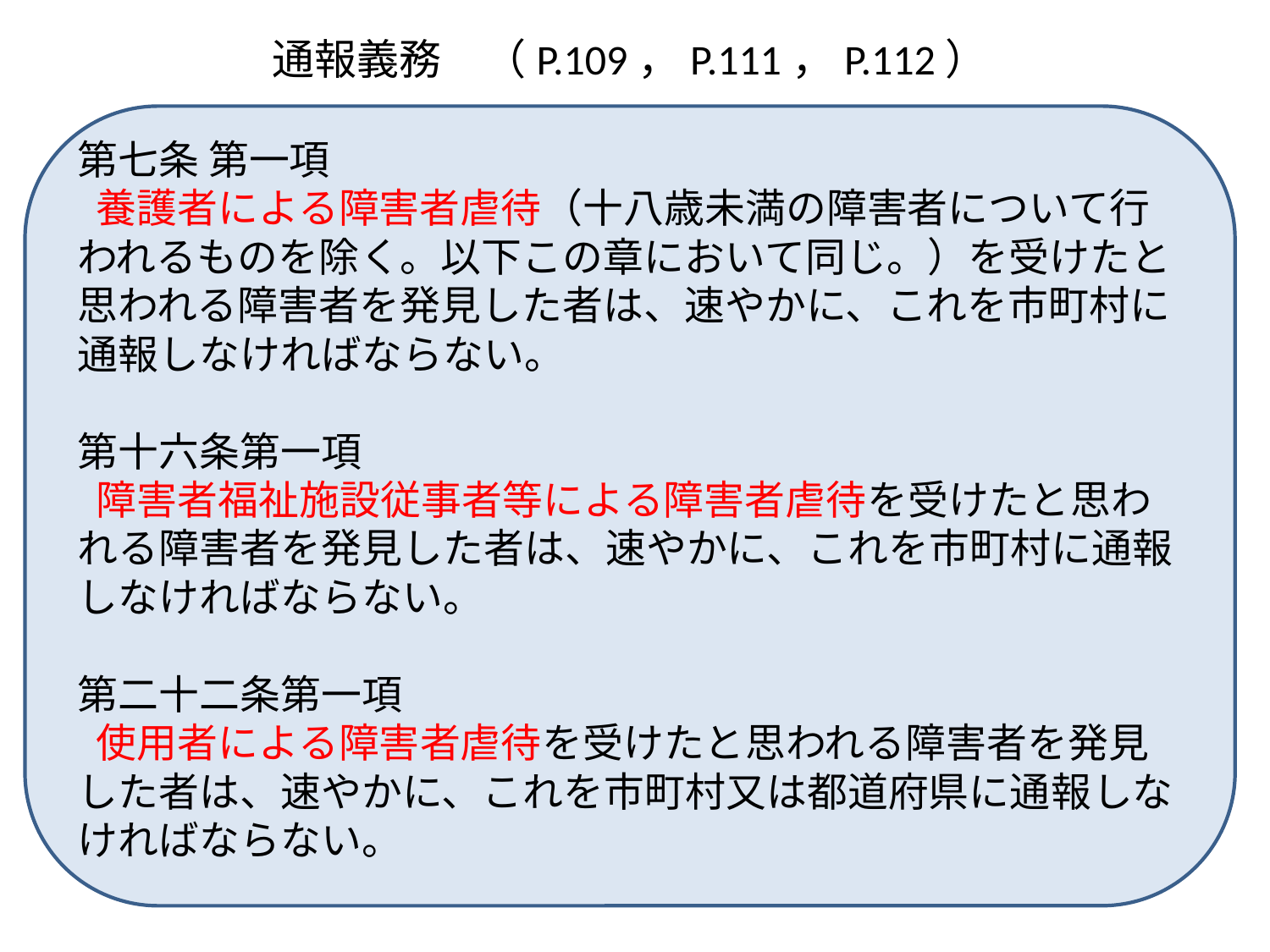

通報義務　（P.109，P.111，P.112）

第七条 第一項
 養護者による障害者虐待（十八歳未満の障害者について行われるものを除く。以下この章において同じ。）を受けたと思われる障害者を発見した者は、速やかに、これを市町村に通報しなければならない。

第十六条第一項
 障害者福祉施設従事者等による障害者虐待を受けたと思われる障害者を発見した者は、速やかに、これを市町村に通報しなければならない。

第二十二条第一項
 使用者による障害者虐待を受けたと思われる障害者を発見した者は、速やかに、これを市町村又は都道府県に通報しなければならない。